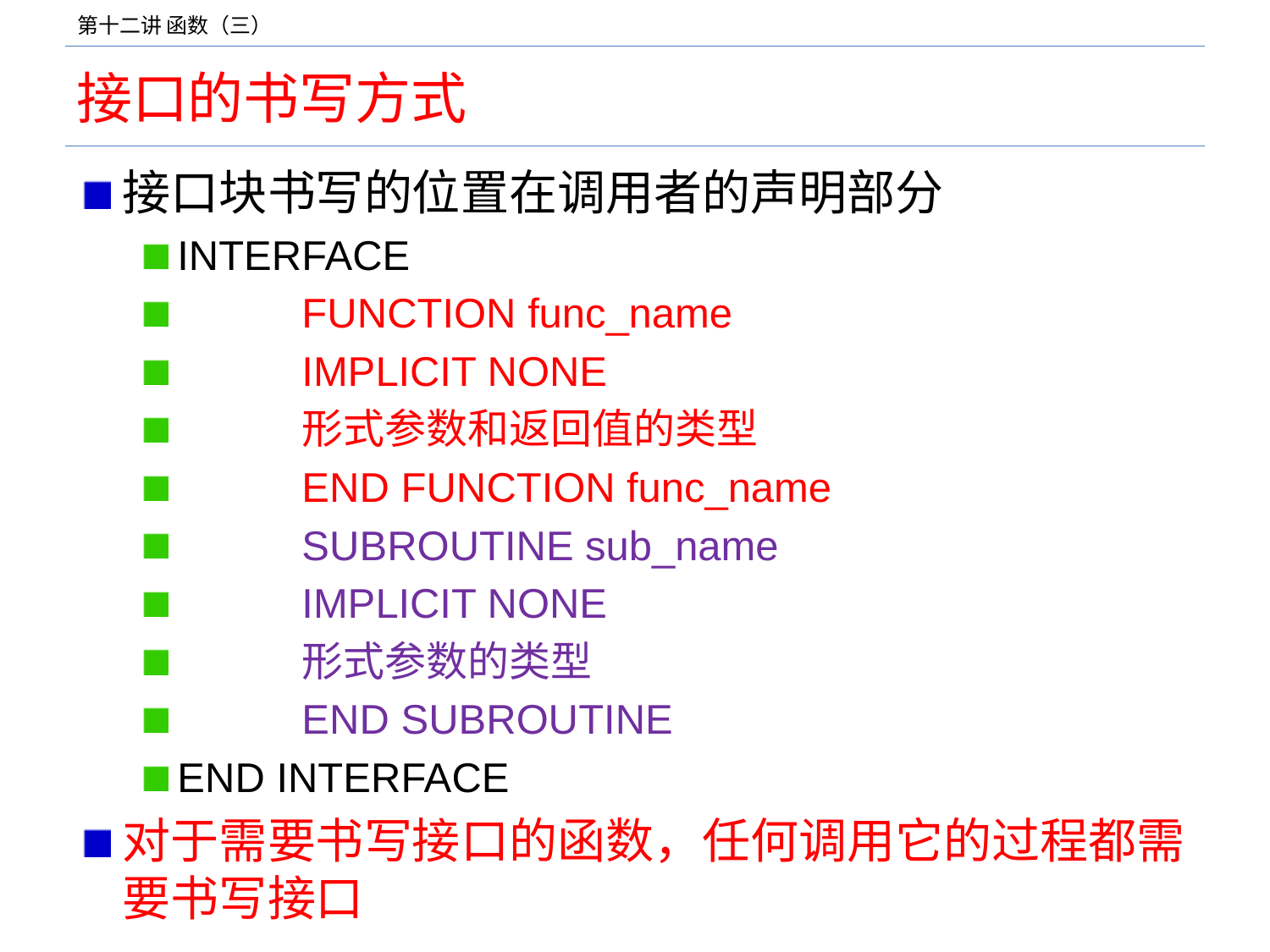

# 接口的书写方式
接口块书写的位置在调用者的声明部分
INTERFACE
	FUNCTION func_name
		IMPLICIT NONE
		形式参数和返回值的类型
	END FUNCTION func_name
	SUBROUTINE sub_name
		IMPLICIT NONE
		形式参数的类型
	END SUBROUTINE
END INTERFACE
对于需要书写接口的函数，任何调用它的过程都需要书写接口